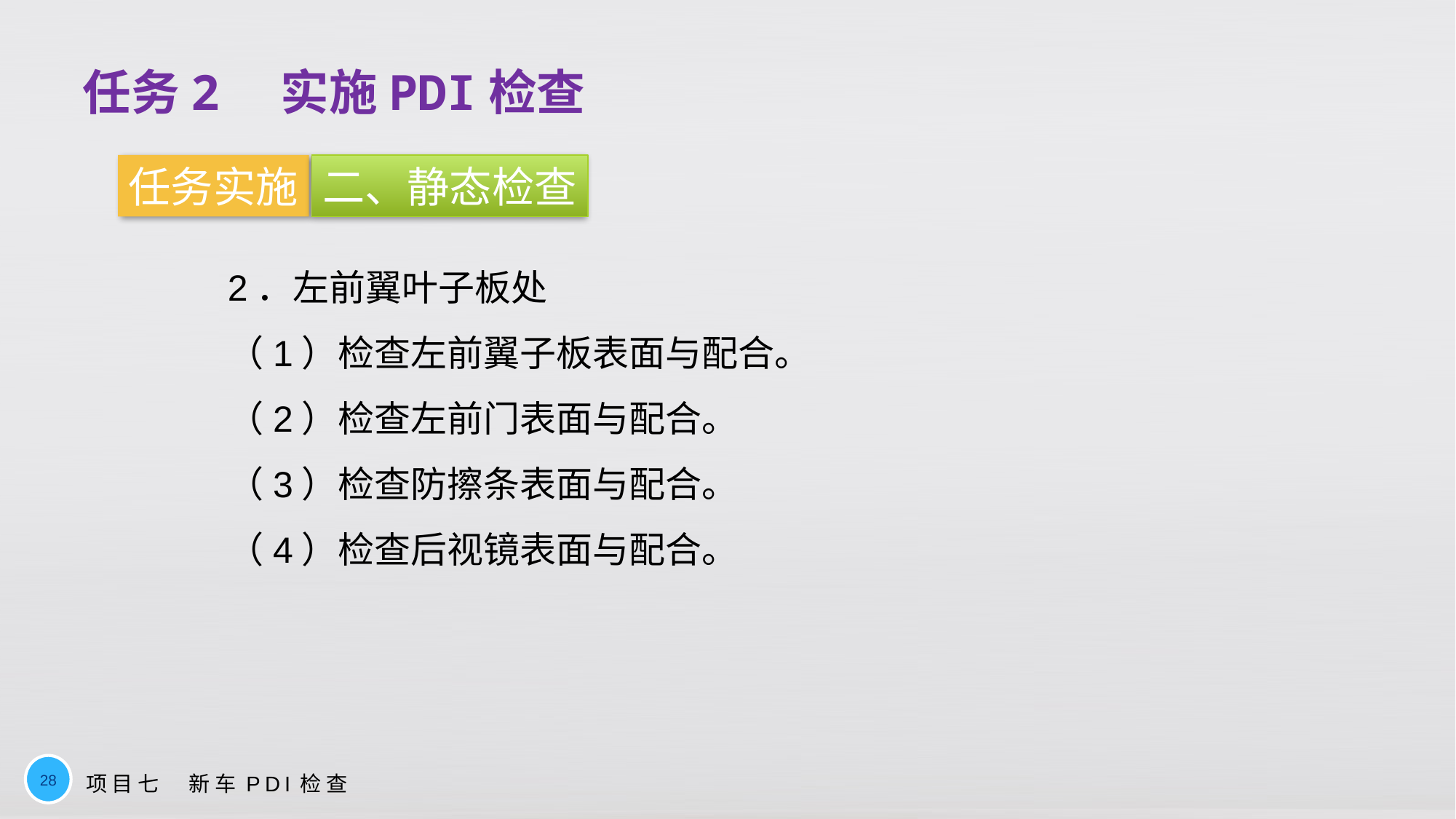

任务2　实施PDI检查
任务实施
二、静态检查
2．左前翼叶子板处
（1）检查左前翼子板表面与配合。
（2）检查左前门表面与配合。
（3）检查防擦条表面与配合。
（4）检查后视镜表面与配合。
28